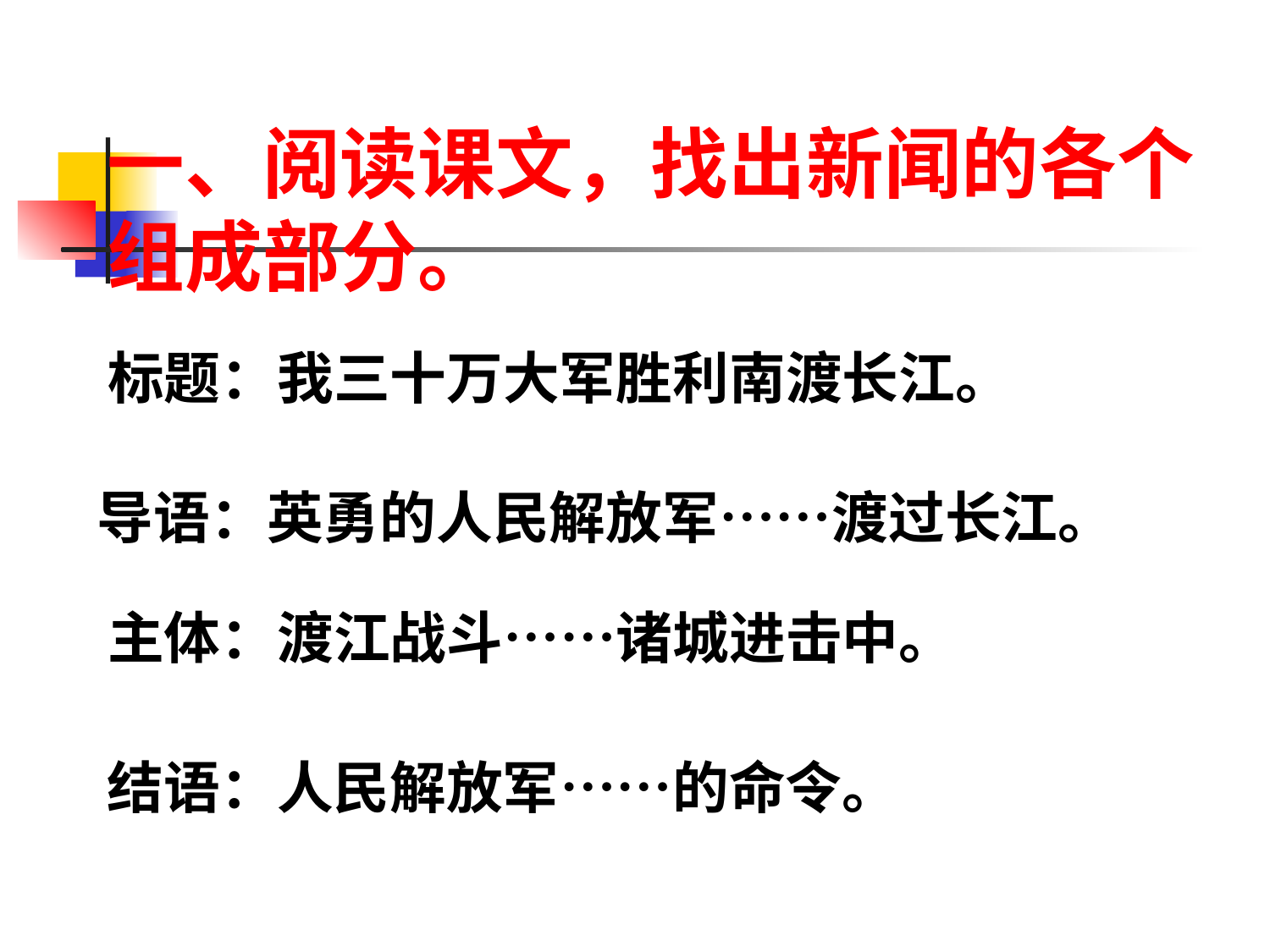

一、阅读课文，找出新闻的各个组成部分。
标题：我三十万大军胜利南渡长江。
导语：英勇的人民解放军……渡过长江。
主体：渡江战斗……诸城进击中。
结语：人民解放军……的命令。